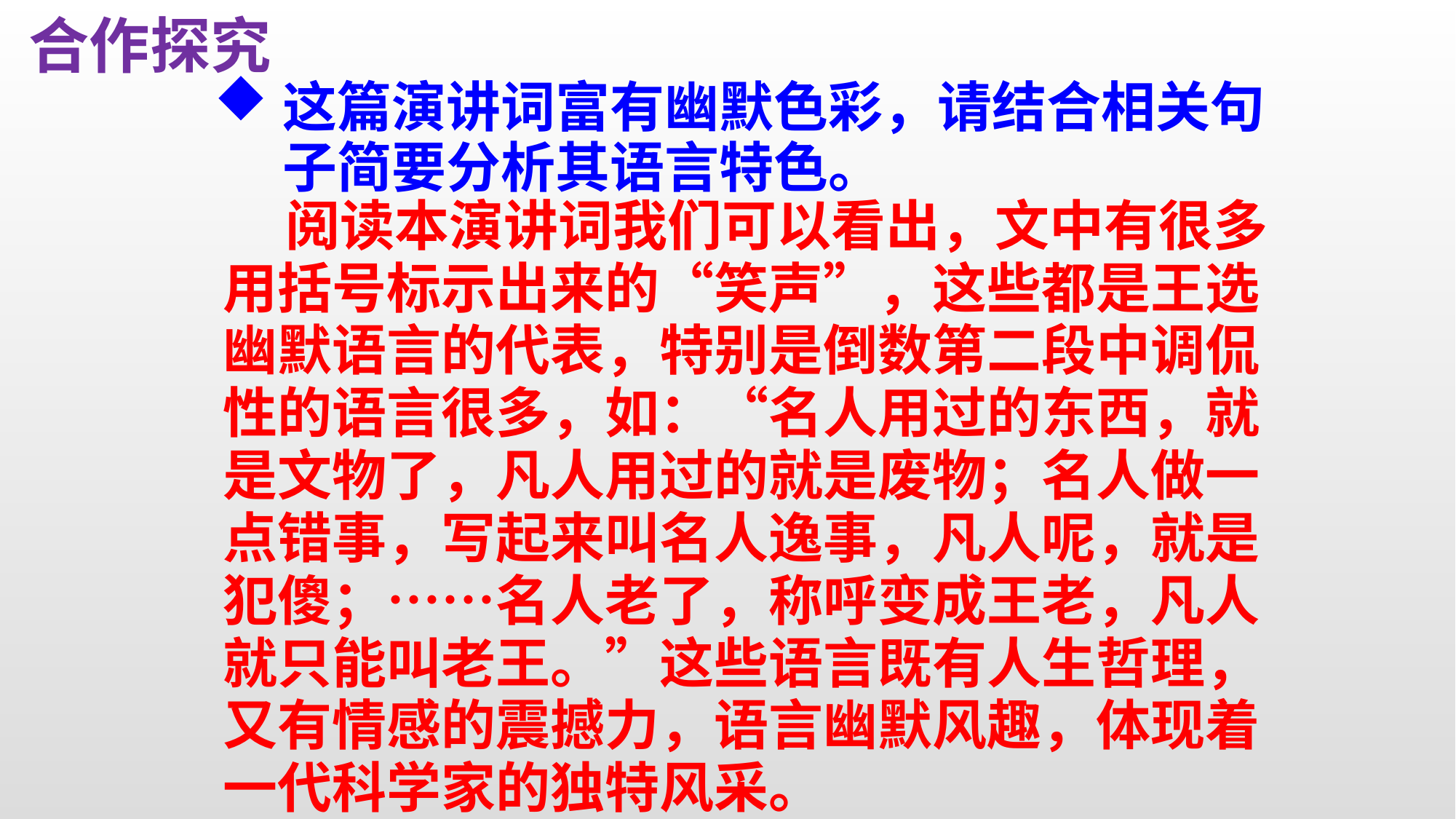

合作探究
这篇演讲词富有幽默色彩，请结合相关句子简要分析其语言特色。
    阅读本演讲词我们可以看出，文中有很多用括号标示出来的“笑声”，这些都是王选幽默语言的代表，特别是倒数第二段中调侃性的语言很多，如：“名人用过的东西，就是文物了，凡人用过的就是废物；名人做一点错事，写起来叫名人逸事，凡人呢，就是犯傻；……名人老了，称呼变成王老，凡人就只能叫老王。”这些语言既有人生哲理，又有情感的震撼力，语言幽默风趣，体现着一代科学家的独特风采。